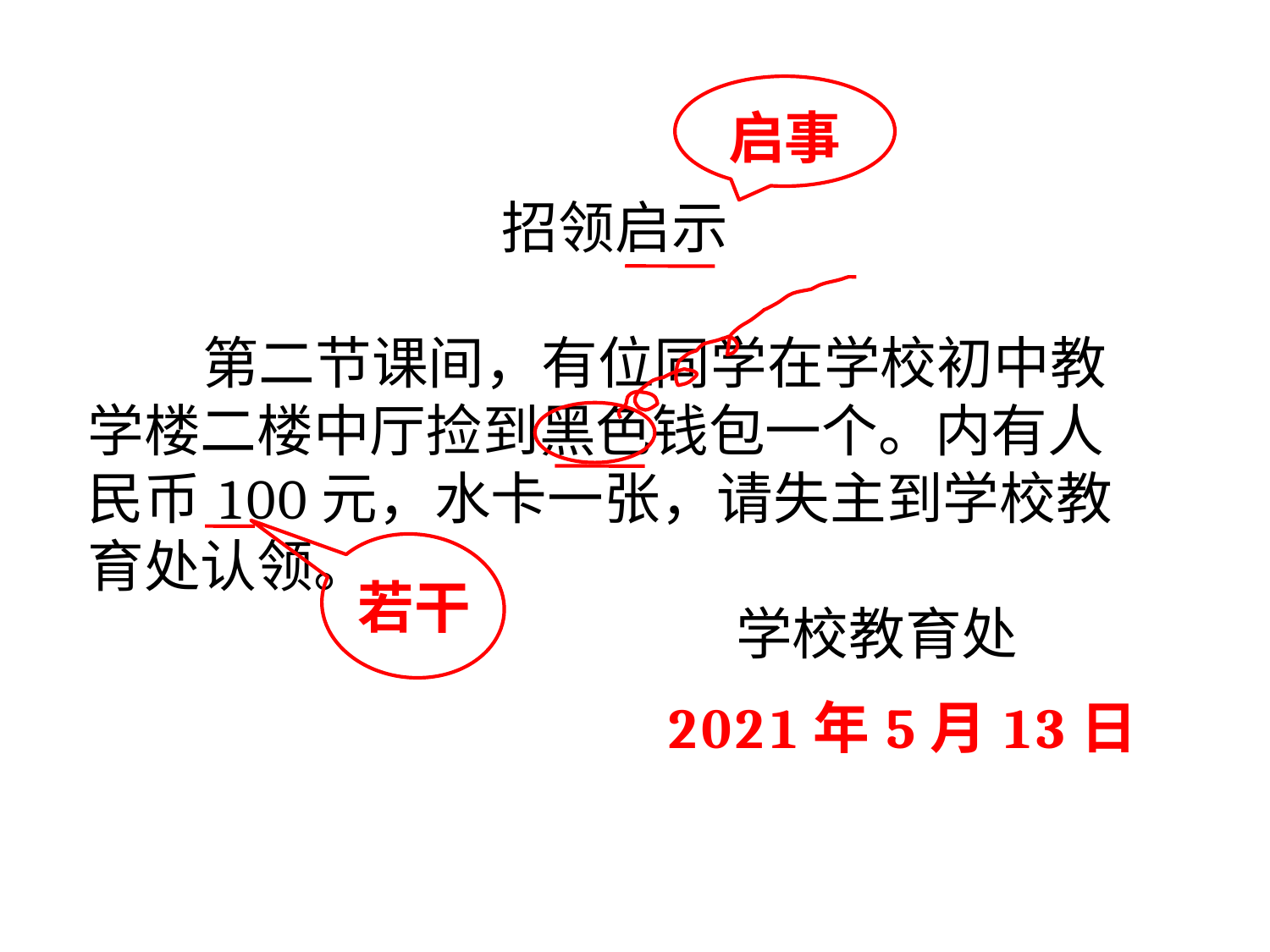

启事
招领启示

        第二节课间，有位同学在学校初中教学楼二楼中厅捡到黑色钱包一个。内有人民币100元，水卡一张，请失主到学校教育处认领。
                                                  学校教育处

若干
2021年5月13日